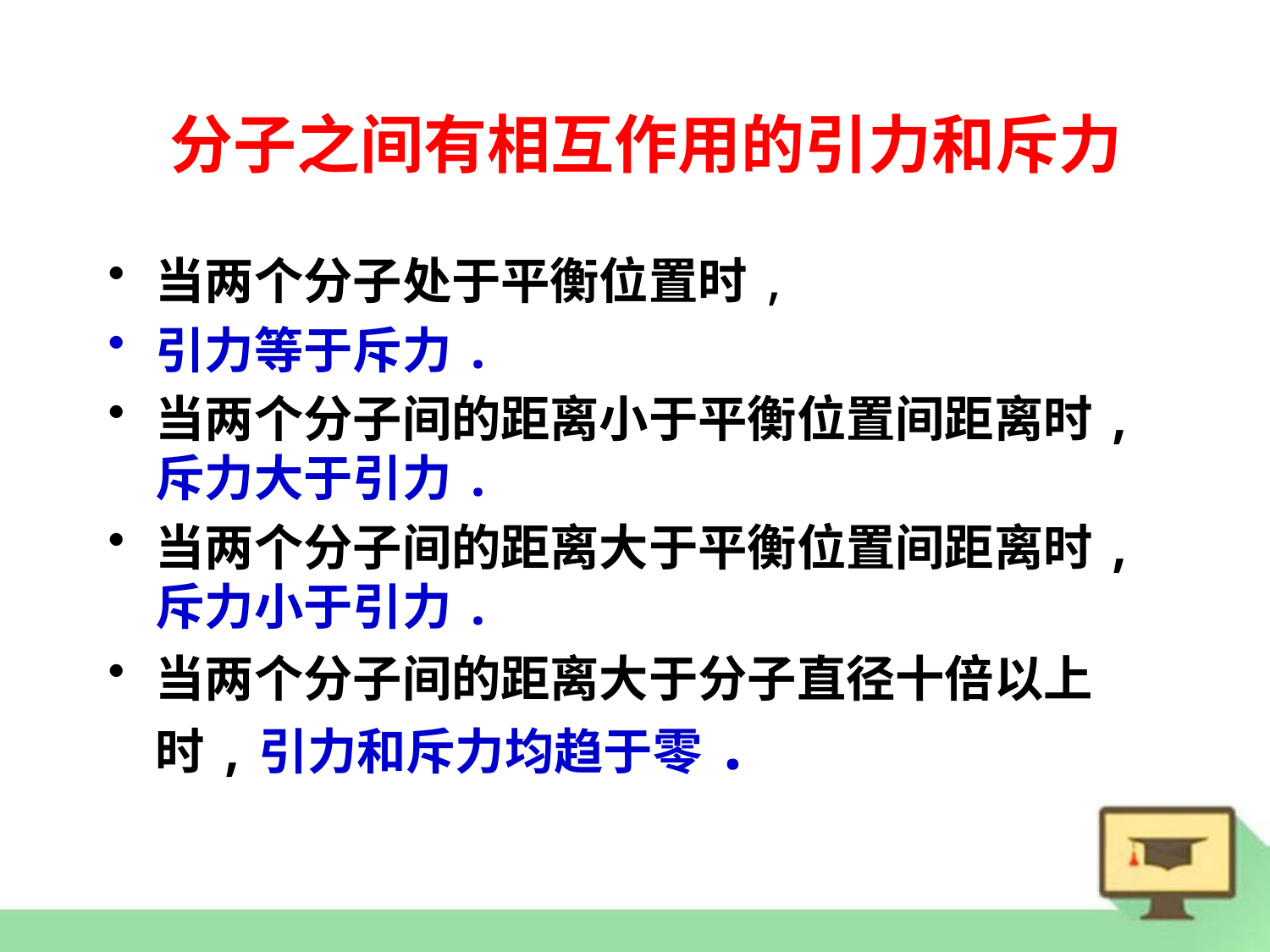

# 分子之间有相互作用的引力和斥力
当两个分子处于平衡位置时,
引力等于斥力.
当两个分子间的距离小于平衡位置间距离时,斥力大于引力.
当两个分子间的距离大于平衡位置间距离时,斥力小于引力.
当两个分子间的距离大于分子直径十倍以上时,引力和斥力均趋于零.